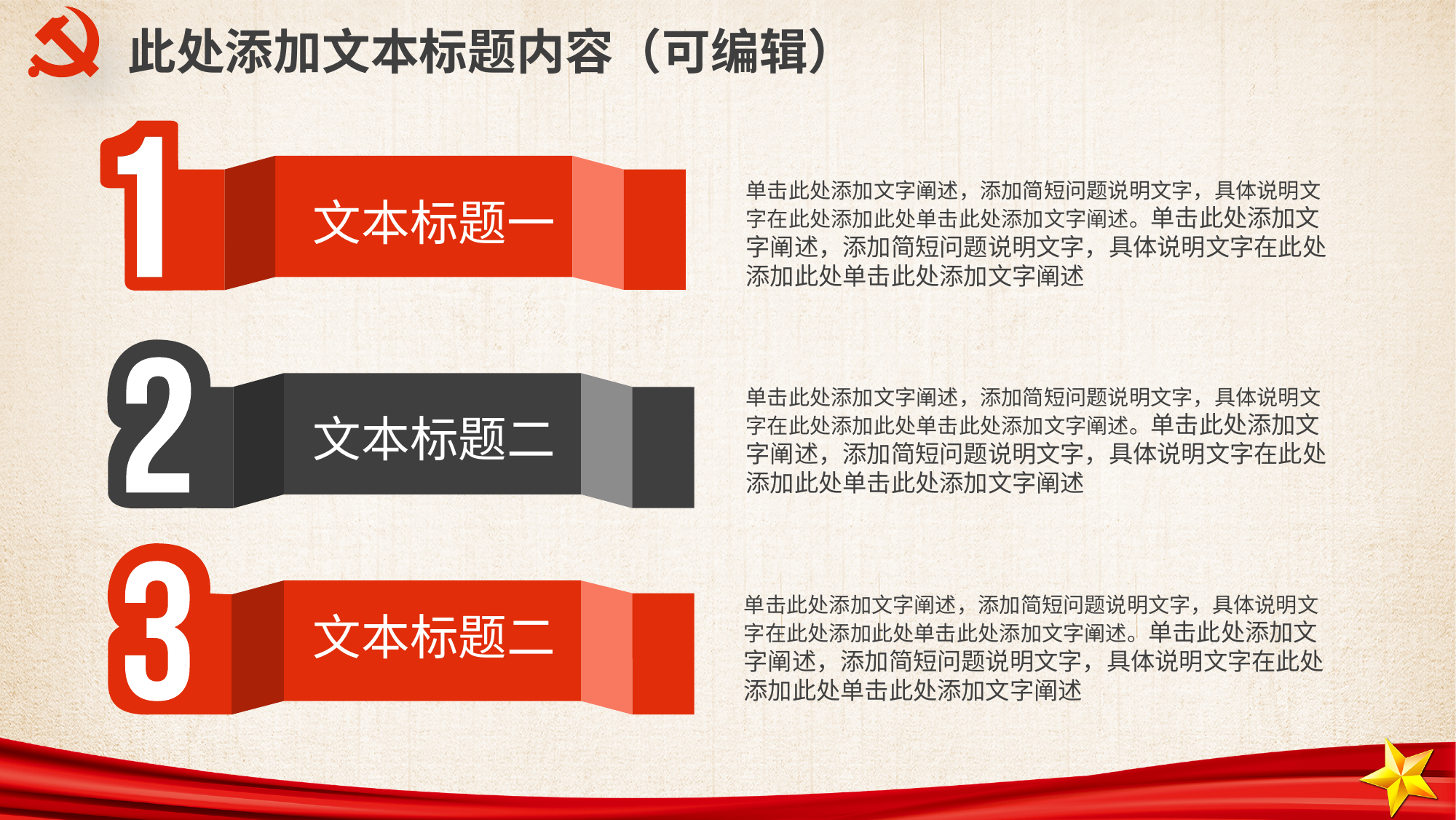

此处添加文本标题内容（可编辑）

单击此处添加文字阐述，添加简短问题说明文字，具体说明文字在此处添加此处单击此处添加文字阐述。单击此处添加文字阐述，添加简短问题说明文字，具体说明文字在此处添加此处单击此处添加文字阐述

文本标题一

单击此处添加文字阐述，添加简短问题说明文字，具体说明文字在此处添加此处单击此处添加文字阐述。单击此处添加文字阐述，添加简短问题说明文字，具体说明文字在此处添加此处单击此处添加文字阐述

文本标题二

单击此处添加文字阐述，添加简短问题说明文字，具体说明文字在此处添加此处单击此处添加文字阐述。单击此处添加文字阐述，添加简短问题说明文字，具体说明文字在此处添加此处单击此处添加文字阐述

文本标题二